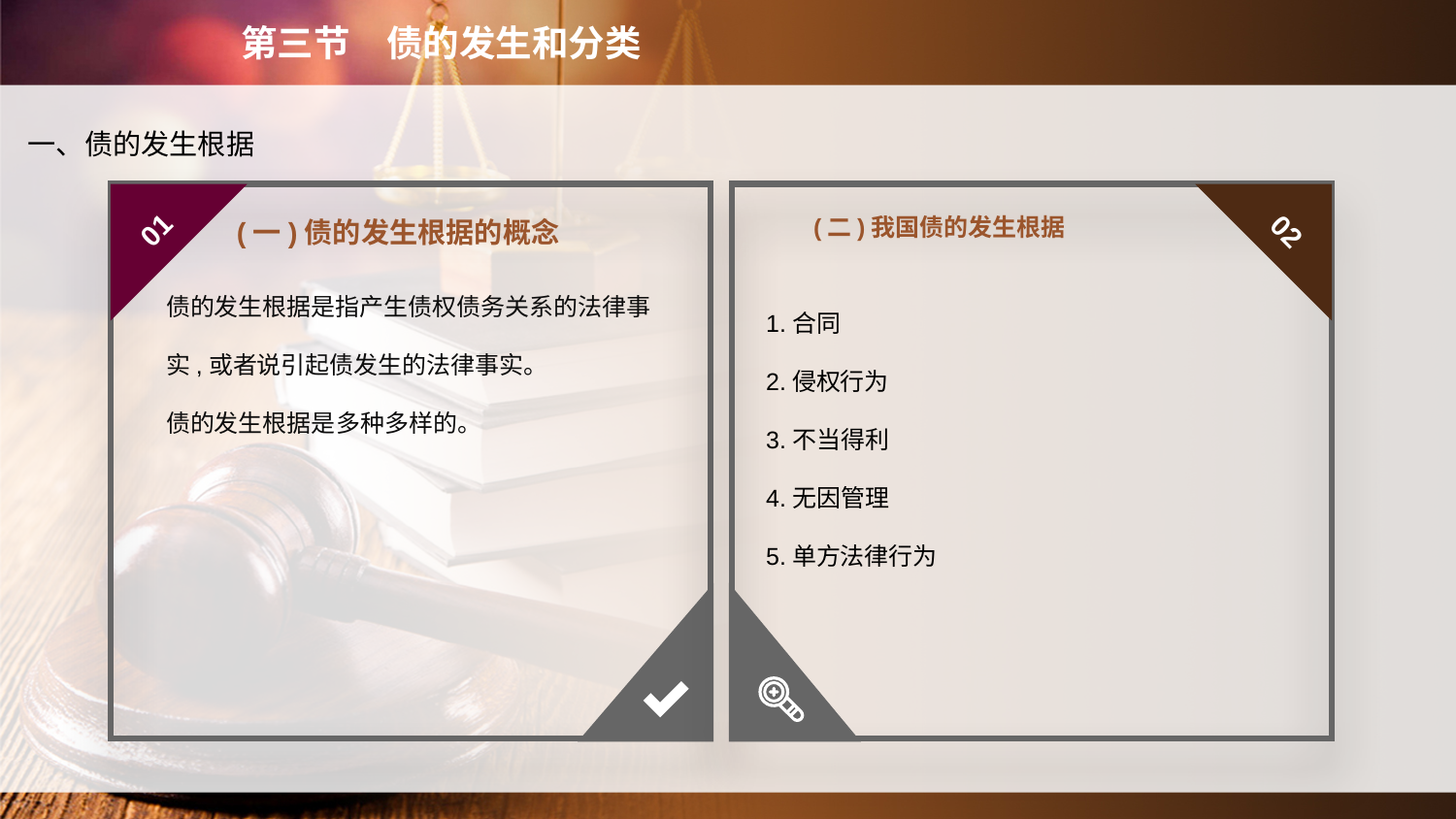

第三节　债的发生和分类
一、债的发生根据

(二)我国债的发生根据
01
02
(一)债的发生根据的概念
债的发生根据是指产生债权债务关系的法律事实,或者说引起债发生的法律事实。
债的发生根据是多种多样的。
1.合同
2.侵权行为
3.不当得利
4.无因管理
5.单方法律行为